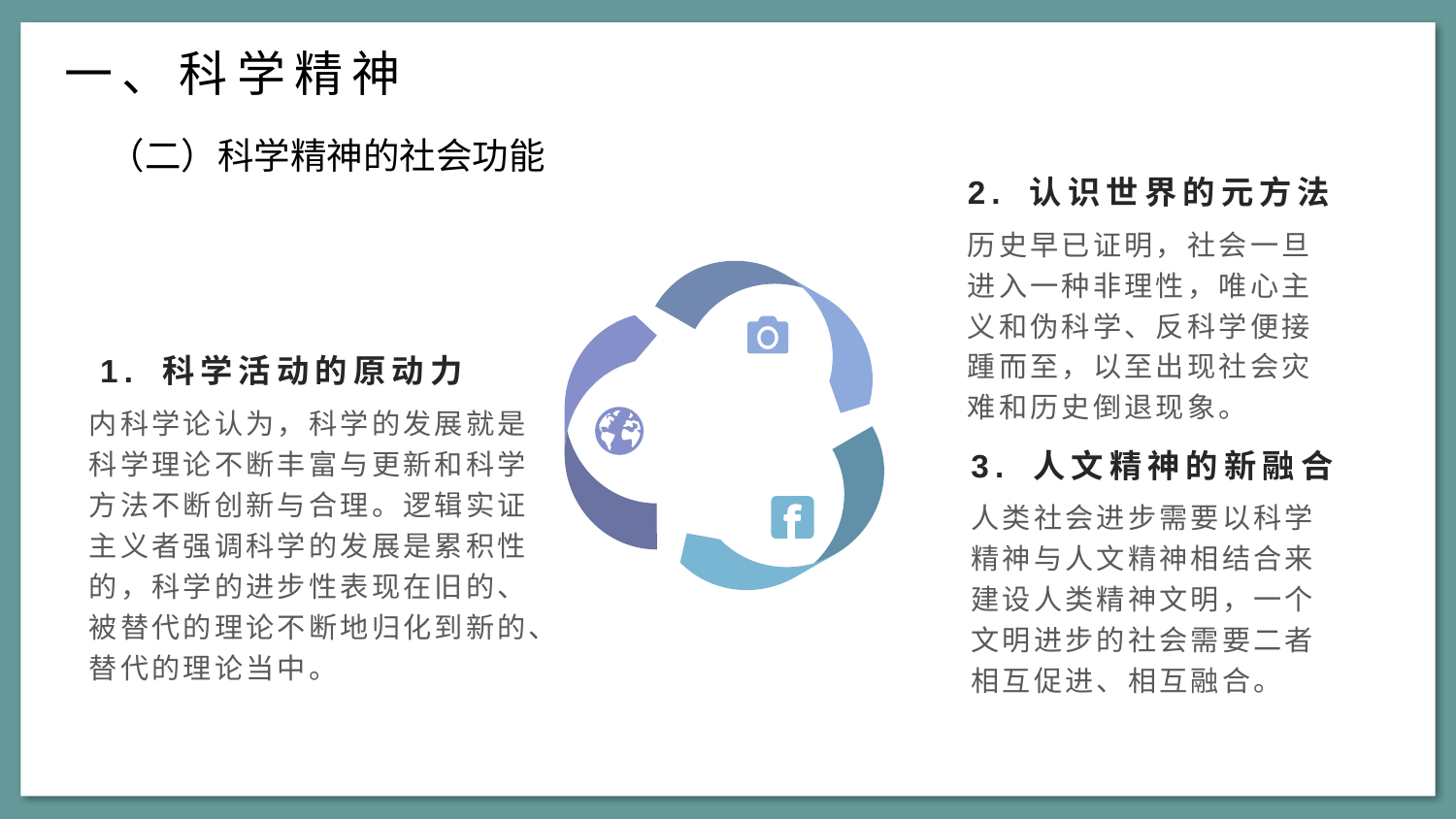

一、科学精神
（二）科学精神的社会功能
2. 认识世界的元方法
历史早已证明，社会一旦进入一种非理性，唯心主义和伪科学、反科学便接踵而至，以至出现社会灾难和历史倒退现象。

1. 科学活动的原动力

内科学论认为，科学的发展就是科学理论不断丰富与更新和科学方法不断创新与合理。逻辑实证主义者强调科学的发展是累积性的，科学的进步性表现在旧的、被替代的理论不断地归化到新的、替代的理论当中。

3. 人文精神的新融合

人类社会进步需要以科学精神与人文精神相结合来建设人类精神文明，一个文明进步的社会需要二者相互促进、相互融合。